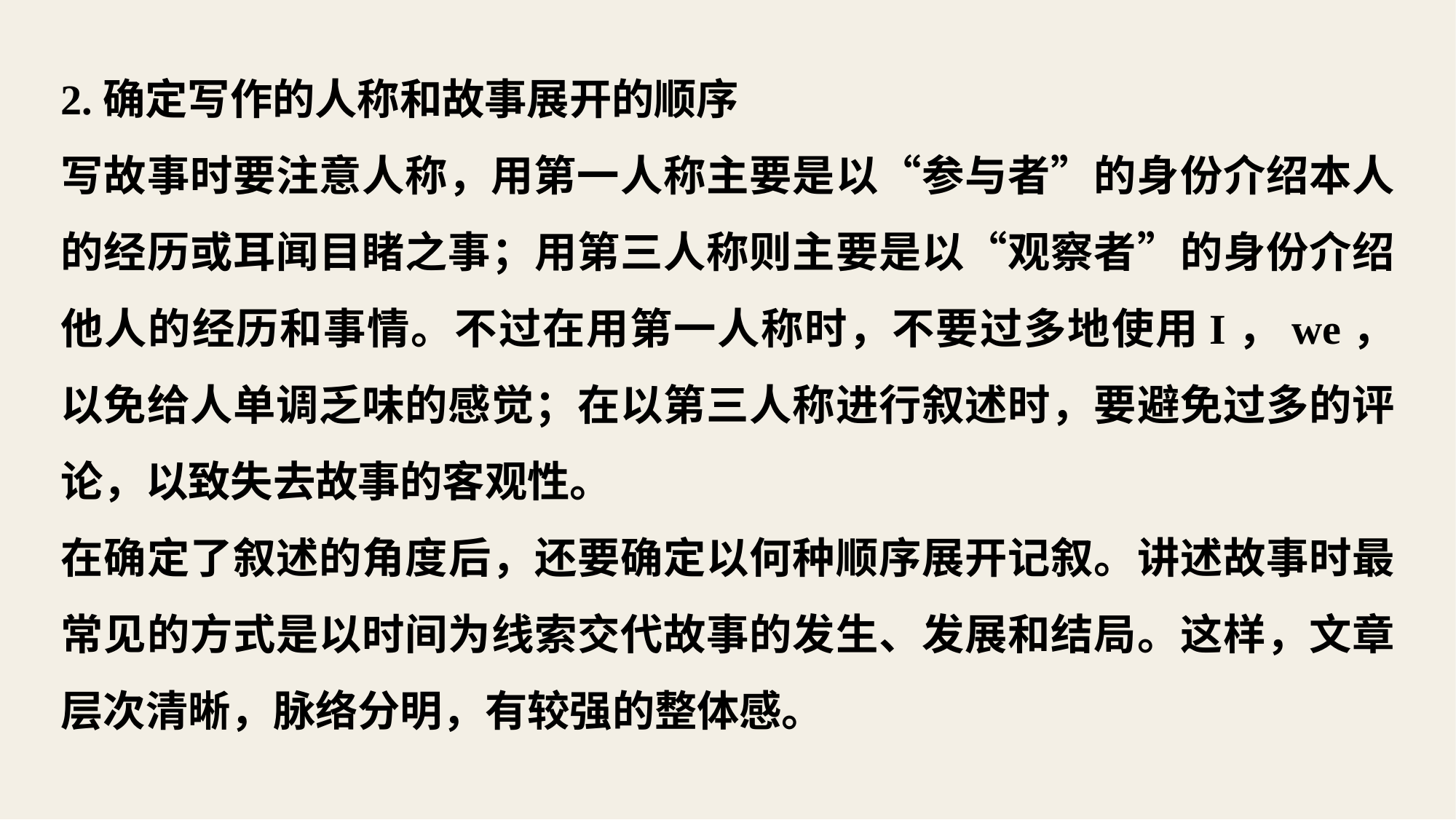

2.确定写作的人称和故事展开的顺序
写故事时要注意人称，用第一人称主要是以“参与者”的身份介绍本人的经历或耳闻目睹之事；用第三人称则主要是以“观察者”的身份介绍他人的经历和事情。不过在用第一人称时，不要过多地使用I，we，以免给人单调乏味的感觉；在以第三人称进行叙述时，要避免过多的评论，以致失去故事的客观性。
在确定了叙述的角度后，还要确定以何种顺序展开记叙。讲述故事时最常见的方式是以时间为线索交代故事的发生、发展和结局。这样，文章层次清晰，脉络分明，有较强的整体感。